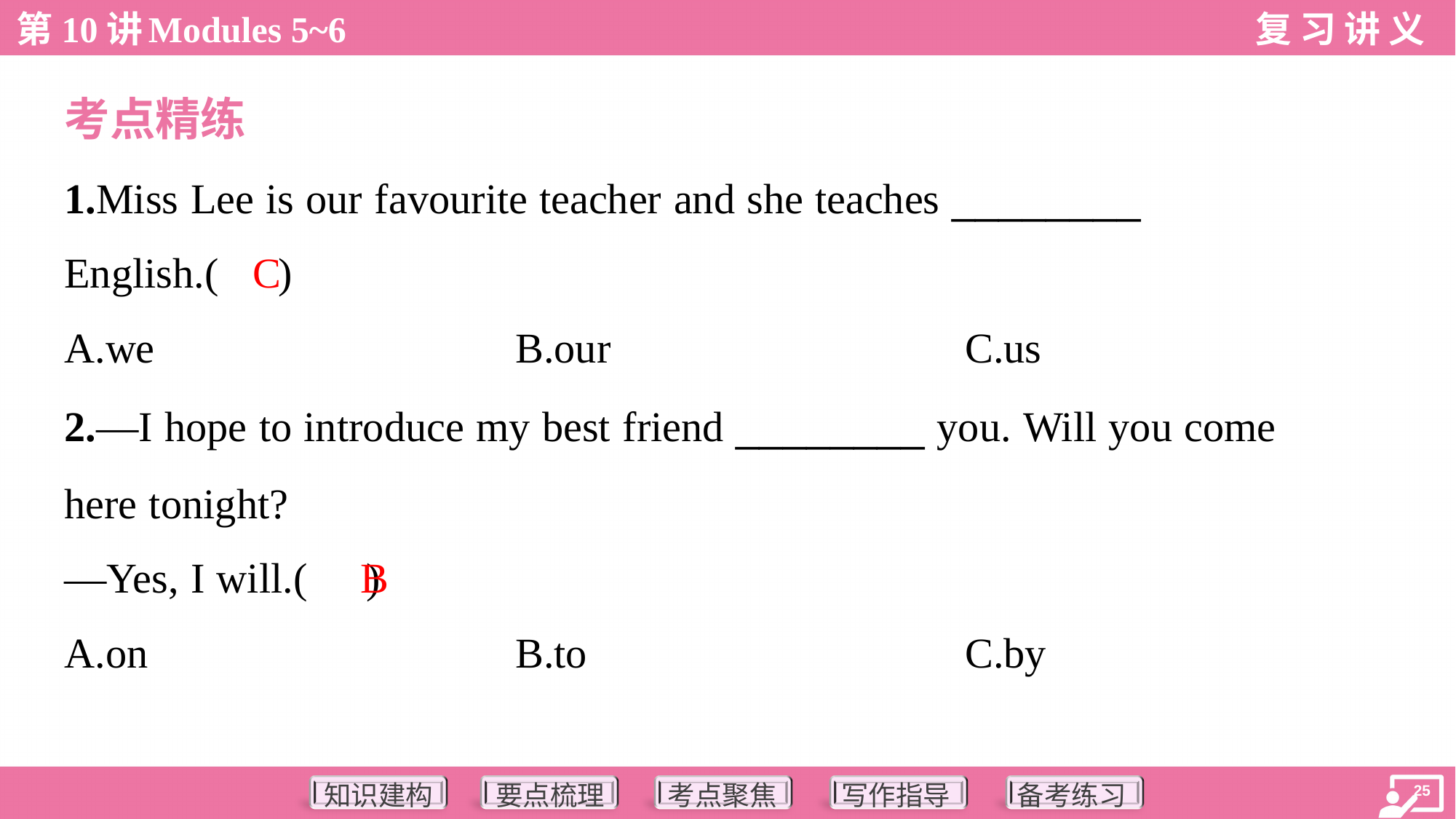

考点精练
1.Miss Lee is our favourite teacher and she teaches ________
English.(     )
C
A.we	B.our	C.us
2.—I hope to introduce my best friend ________ you. Will you come
here tonight?
—Yes, I will.(     )
B
A.on	B.to	C.by